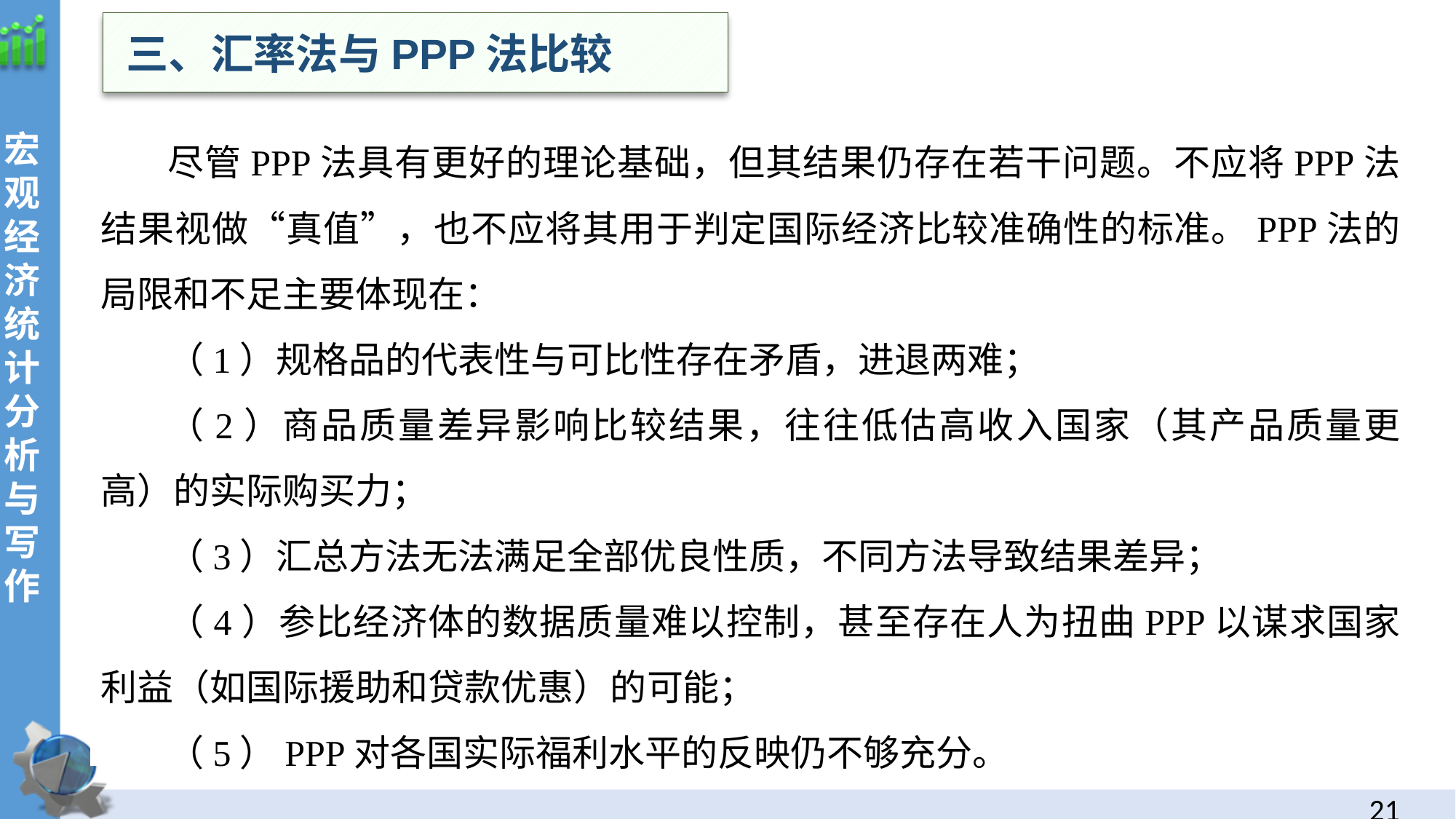

三、汇率法与PPP法比较
      尽管PPP法具有更好的理论基础，但其结果仍存在若干问题。不应将PPP法结果视做“真值”，也不应将其用于判定国际经济比较准确性的标准。PPP法的局限和不足主要体现在：
（1）规格品的代表性与可比性存在矛盾，进退两难；
（2）商品质量差异影响比较结果，往往低估高收入国家（其产品质量更高）的实际购买力；
（3）汇总方法无法满足全部优良性质，不同方法导致结果差异；
（4）参比经济体的数据质量难以控制，甚至存在人为扭曲PPP以谋求国家利益（如国际援助和贷款优惠）的可能；
（5）PPP对各国实际福利水平的反映仍不够充分。

21